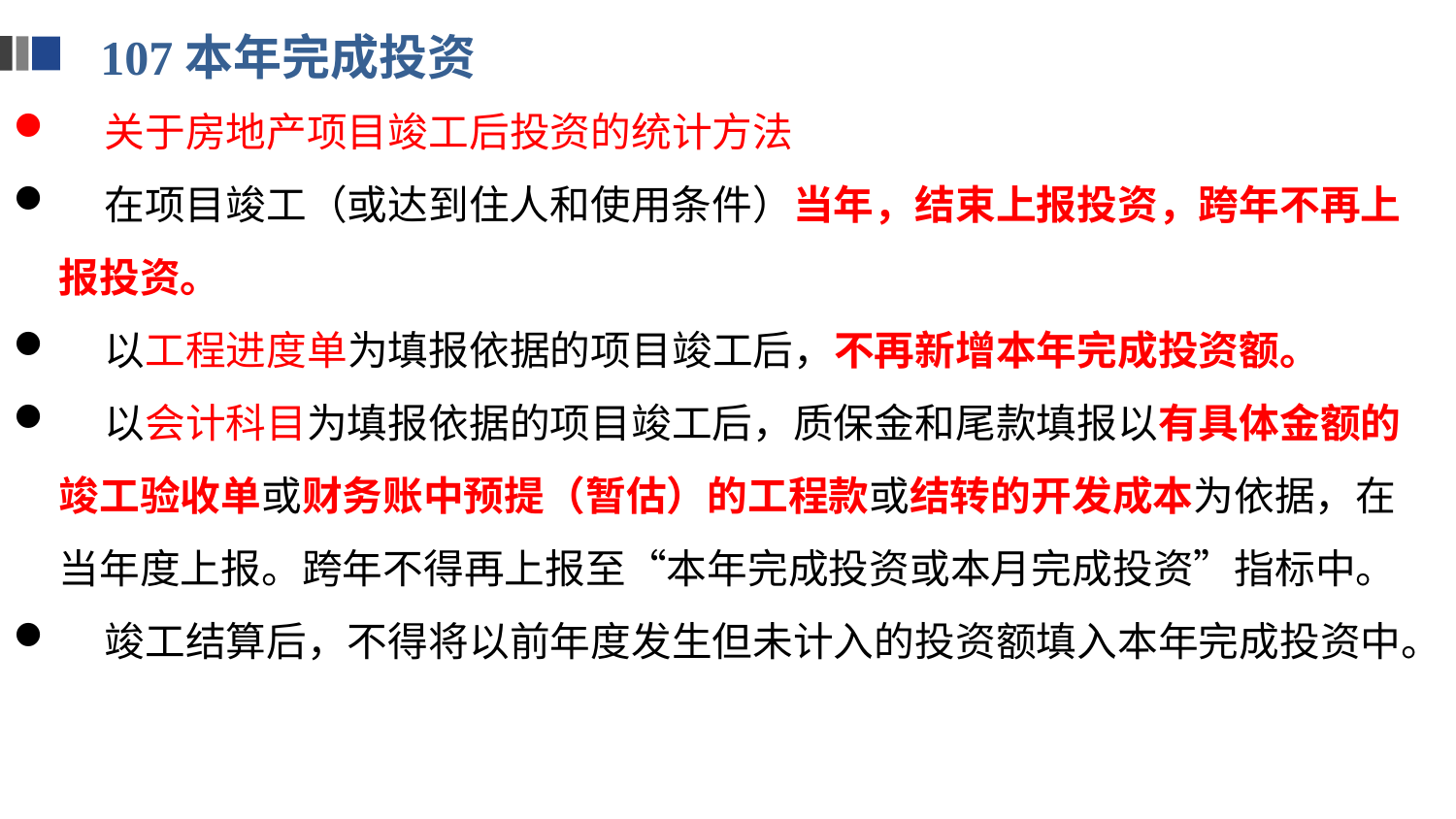

107本年完成投资

    关于房地产项目竣工后投资的统计方法
    在项目竣工（或达到住人和使用条件）当年，结束上报投资，跨年不再上报投资。
    以工程进度单为填报依据的项目竣工后，不再新增本年完成投资额。
    以会计科目为填报依据的项目竣工后，质保金和尾款填报以有具体金额的竣工验收单或财务账中预提（暂估）的工程款或结转的开发成本为依据，在当年度上报。跨年不得再上报至“本年完成投资或本月完成投资”指标中。
    竣工结算后，不得将以前年度发生但未计入的投资额填入本年完成投资中。